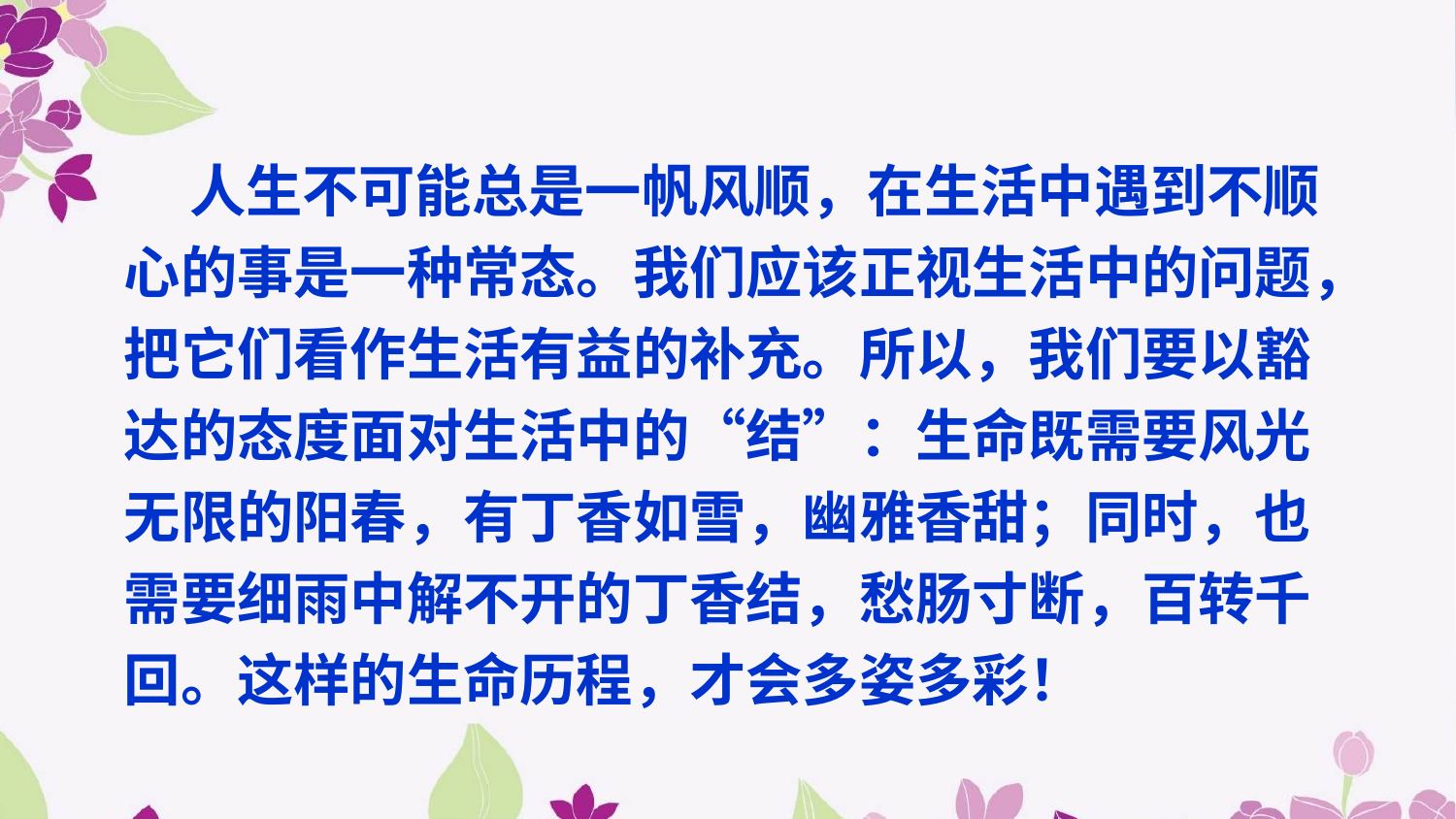

人生不可能总是一帆风顺，在生活中遇到不顺心的事是一种常态。我们应该正视生活中的问题，把它们看作生活有益的补充。所以，我们要以豁达的态度面对生活中的“结”：生命既需要风光无限的阳春，有丁香如雪，幽雅香甜；同时，也需要细雨中解不开的丁香结，愁肠寸断，百转千回。这样的生命历程，才会多姿多彩！